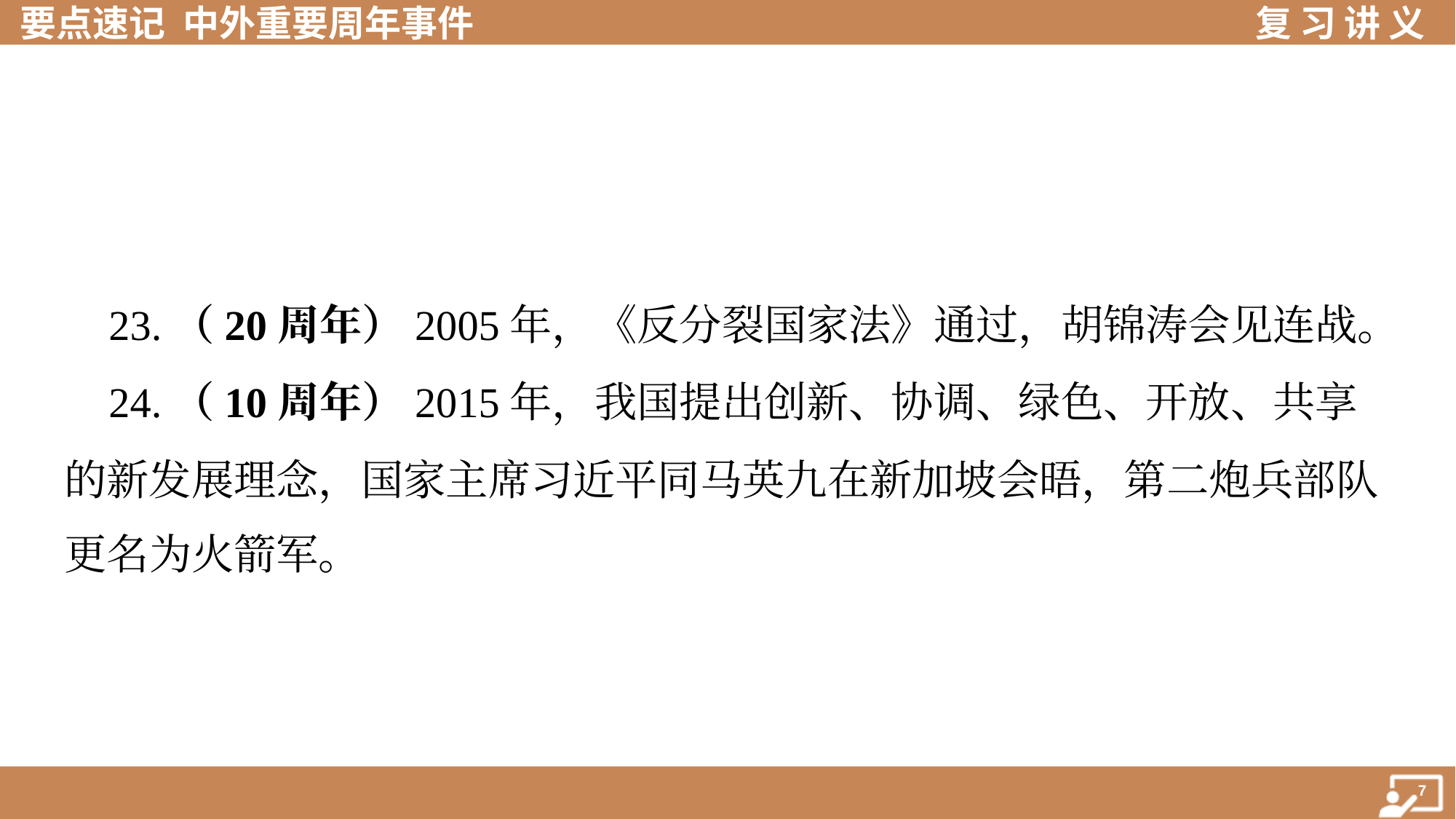

23.（20周年）2005年，《反分裂国家法》通过，胡锦涛会见连战。
    24.（10周年）2015年，我国提出创新、协调、绿色、开放、共享
的新发展理念，国家主席习近平同马英九在新加坡会晤，第二炮兵部队
更名为火箭军。